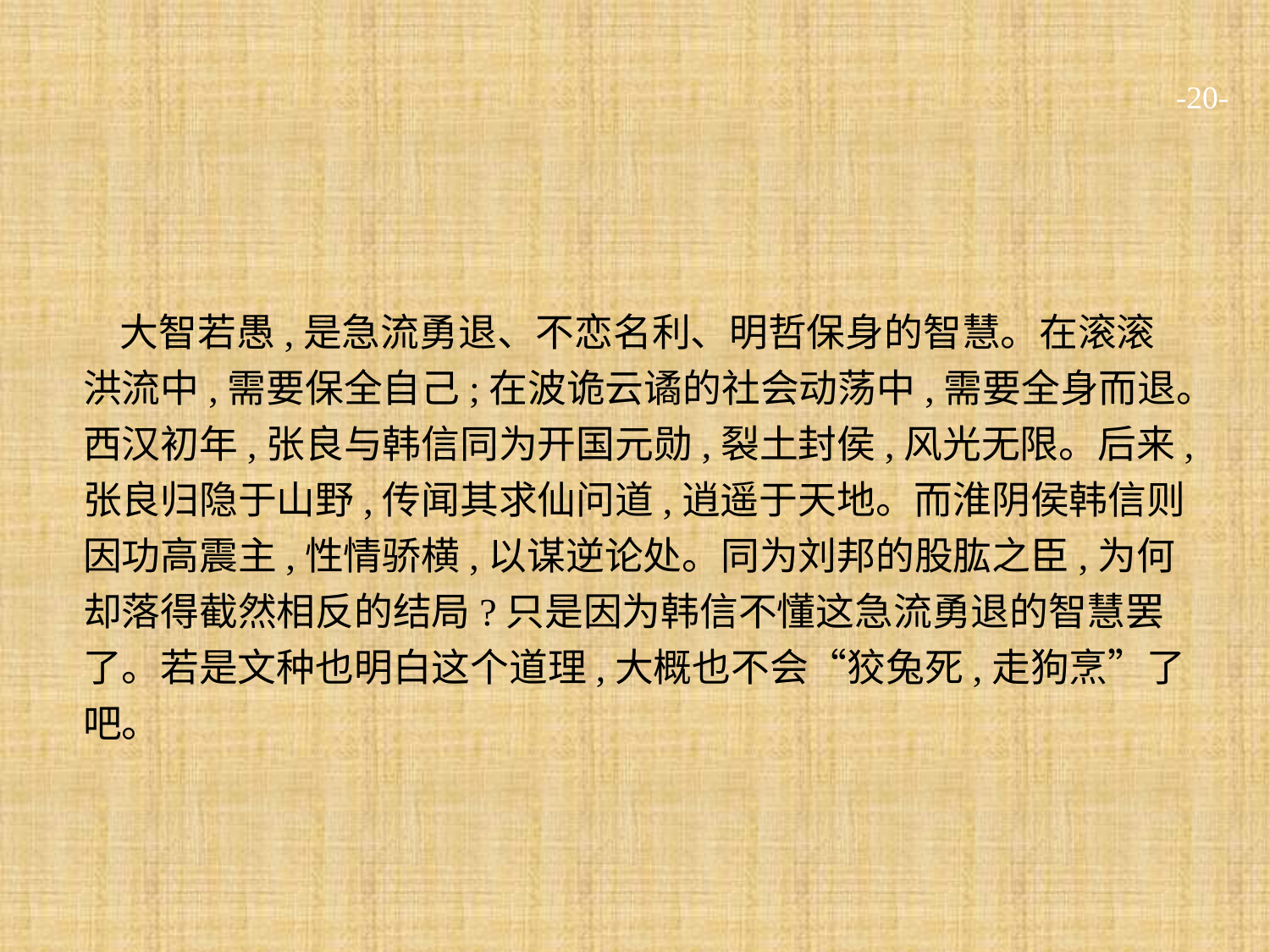

-20-
大智若愚,是急流勇退、不恋名利、明哲保身的智慧。在滚滚洪流中,需要保全自己;在波诡云谲的社会动荡中,需要全身而退。西汉初年,张良与韩信同为开国元勋,裂土封侯,风光无限。后来,张良归隐于山野,传闻其求仙问道,逍遥于天地。而淮阴侯韩信则因功高震主,性情骄横,以谋逆论处。同为刘邦的股肱之臣,为何却落得截然相反的结局?只是因为韩信不懂这急流勇退的智慧罢了。若是文种也明白这个道理,大概也不会“狡兔死,走狗烹”了吧。